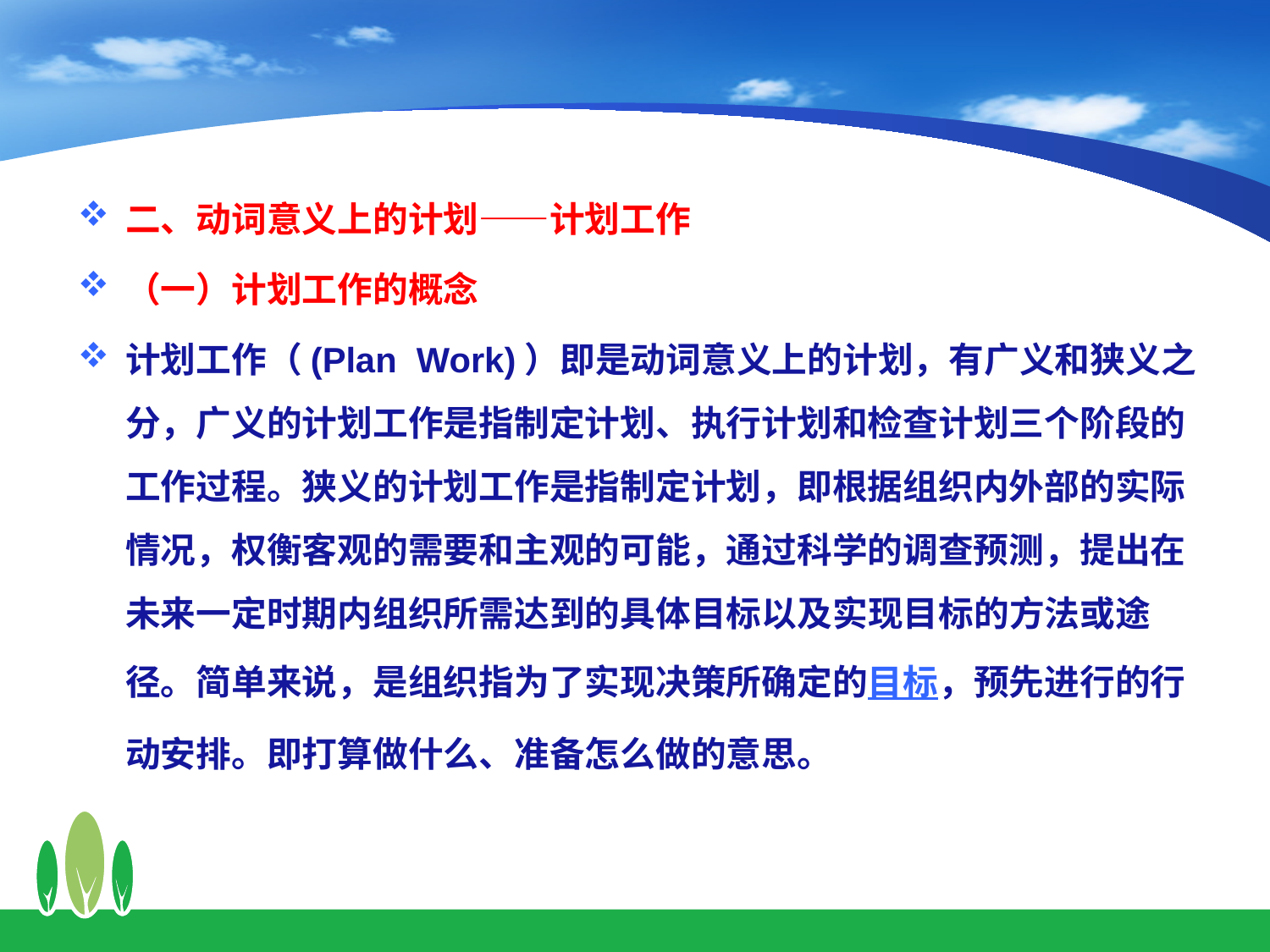

二、动词意义上的计划——计划工作
（一）计划工作的概念
计划工作（(Plan  Work)）即是动词意义上的计划，有广义和狭义之分，广义的计划工作是指制定计划、执行计划和检查计划三个阶段的工作过程。狭义的计划工作是指制定计划，即根据组织内外部的实际情况，权衡客观的需要和主观的可能，通过科学的调查预测，提出在未来一定时期内组织所需达到的具体目标以及实现目标的方法或途径。简单来说，是组织指为了实现决策所确定的目标，预先进行的行动安排。即打算做什么、准备怎么做的意思。

17